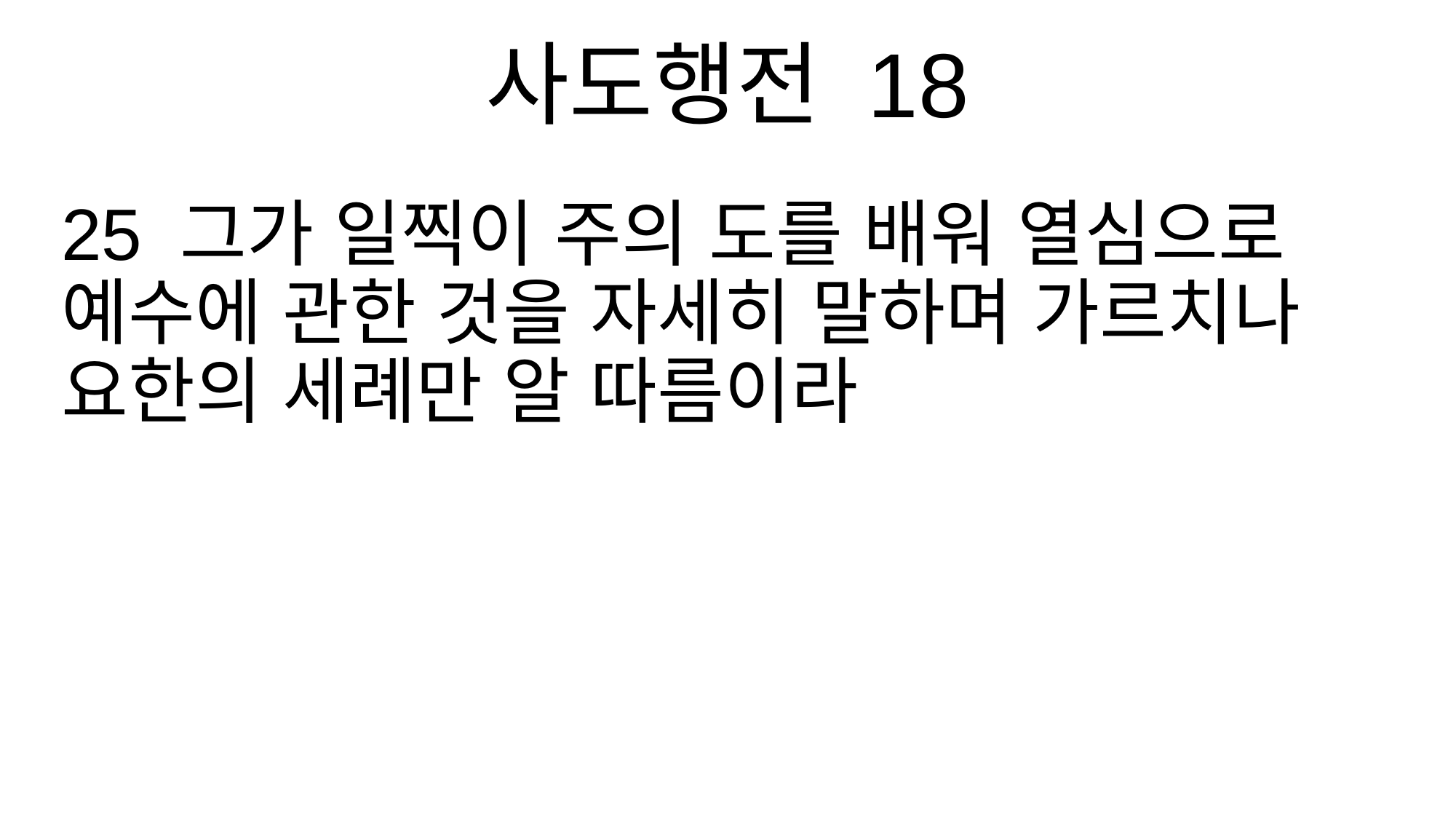

사도행전 18
25 그가 일찍이 주의 도를 배워 열심으로 예수에 관한 것을 자세히 말하며 가르치나 요한의 세례만 알 따름이라